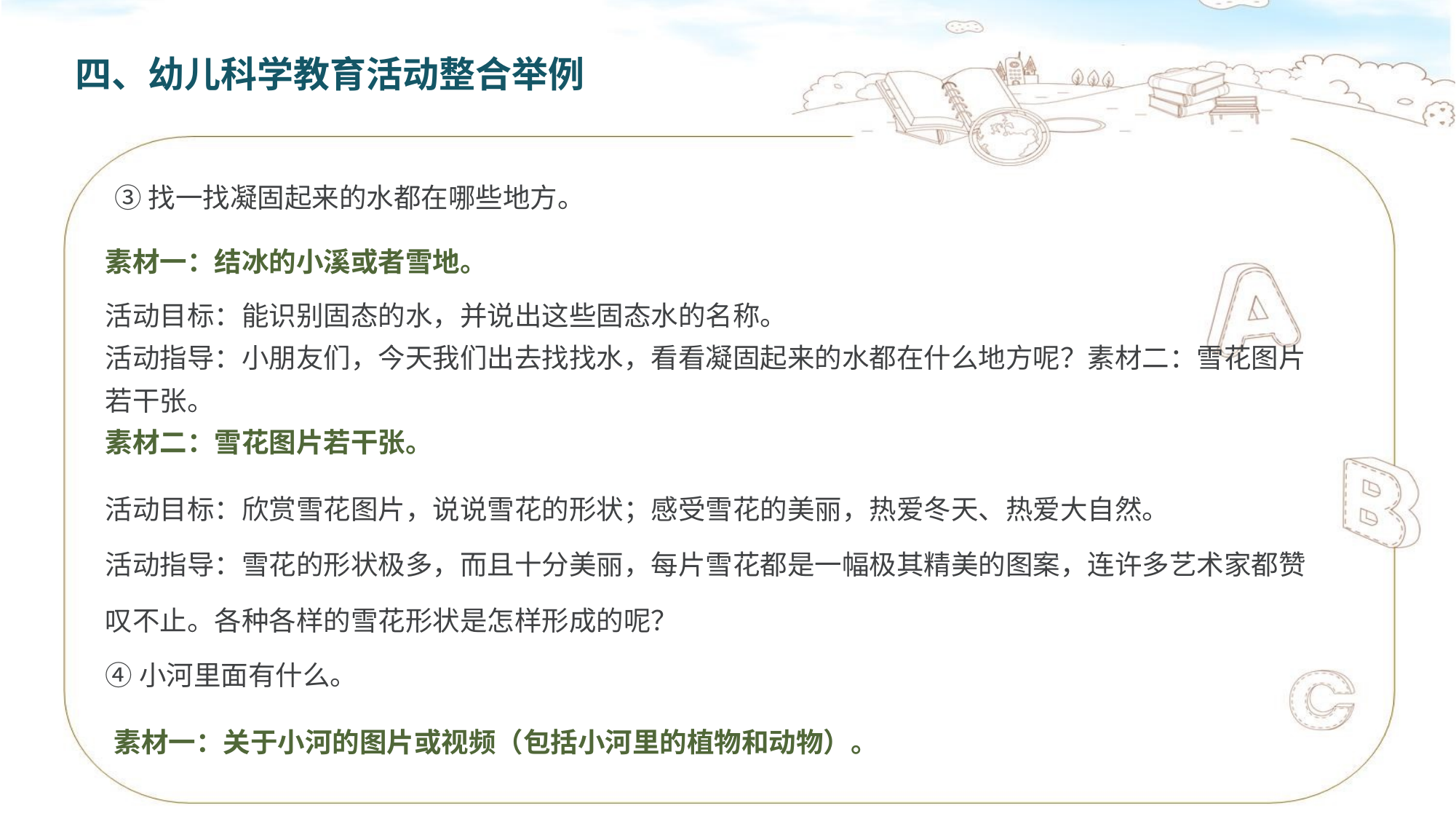

四、幼儿科学教育活动整合举例
③找一找凝固起来的水都在哪些地方。
素材一：结冰的小溪或者雪地。
活动目标：能识别固态的水，并说出这些固态水的名称。
活动指导：小朋友们，今天我们出去找找水，看看凝固起来的水都在什么地方呢？素材二：雪花图片若干张。
素材二：雪花图片若干张。
活动目标：欣赏雪花图片，说说雪花的形状；感受雪花的美丽，热爱冬天、热爱大自然。
活动指导：雪花的形状极多，而且十分美丽，每片雪花都是一幅极其精美的图案，连许多艺术家都赞叹不止。各种各样的雪花形状是怎样形成的呢？
④小河里面有什么。
素材一：关于小河的图片或视频（包括小河里的植物和动物）。